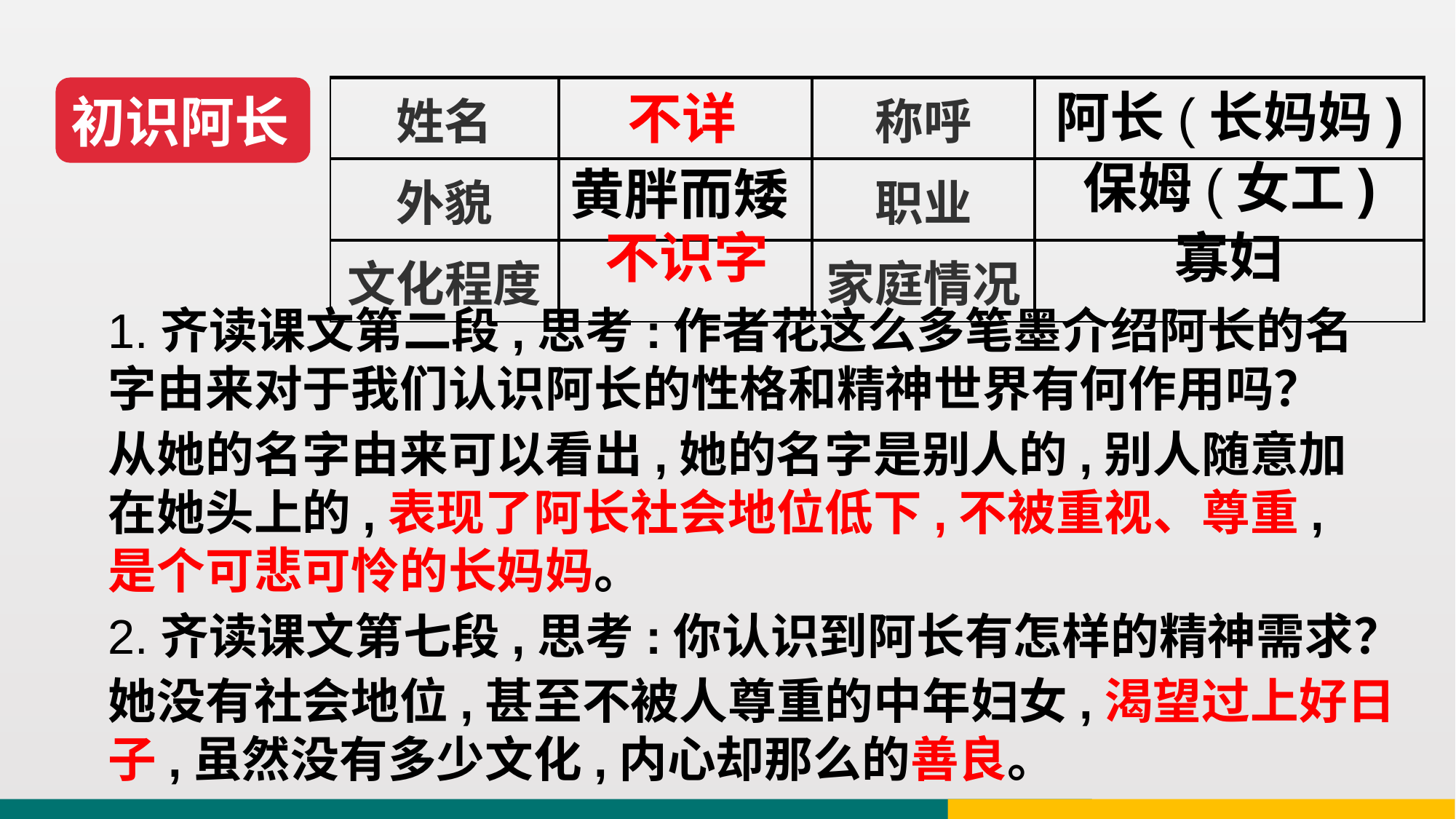

初识阿长
| 姓名 |  | 称呼 |  |
| --- | --- | --- | --- |
| 外貌 |  | 职业 |  |
| 文化程度 |  | 家庭情况 |  |
阿长(长妈妈)
不详
保姆(女工)
黄胖而矮
不识字
寡妇
1.齐读课文第二段,思考:作者花这么多笔墨介绍阿长的名字由来对于我们认识阿长的性格和精神世界有何作用吗？

2.齐读课文第七段,思考:你认识到阿长有怎样的精神需求？
从她的名字由来可以看出,她的名字是别人的,别人随意加在她头上的,表现了阿长社会地位低下,不被重视、尊重,是个可悲可怜的长妈妈。
她没有社会地位,甚至不被人尊重的中年妇女,渴望过上好日子,虽然没有多少文化,内心却那么的善良。